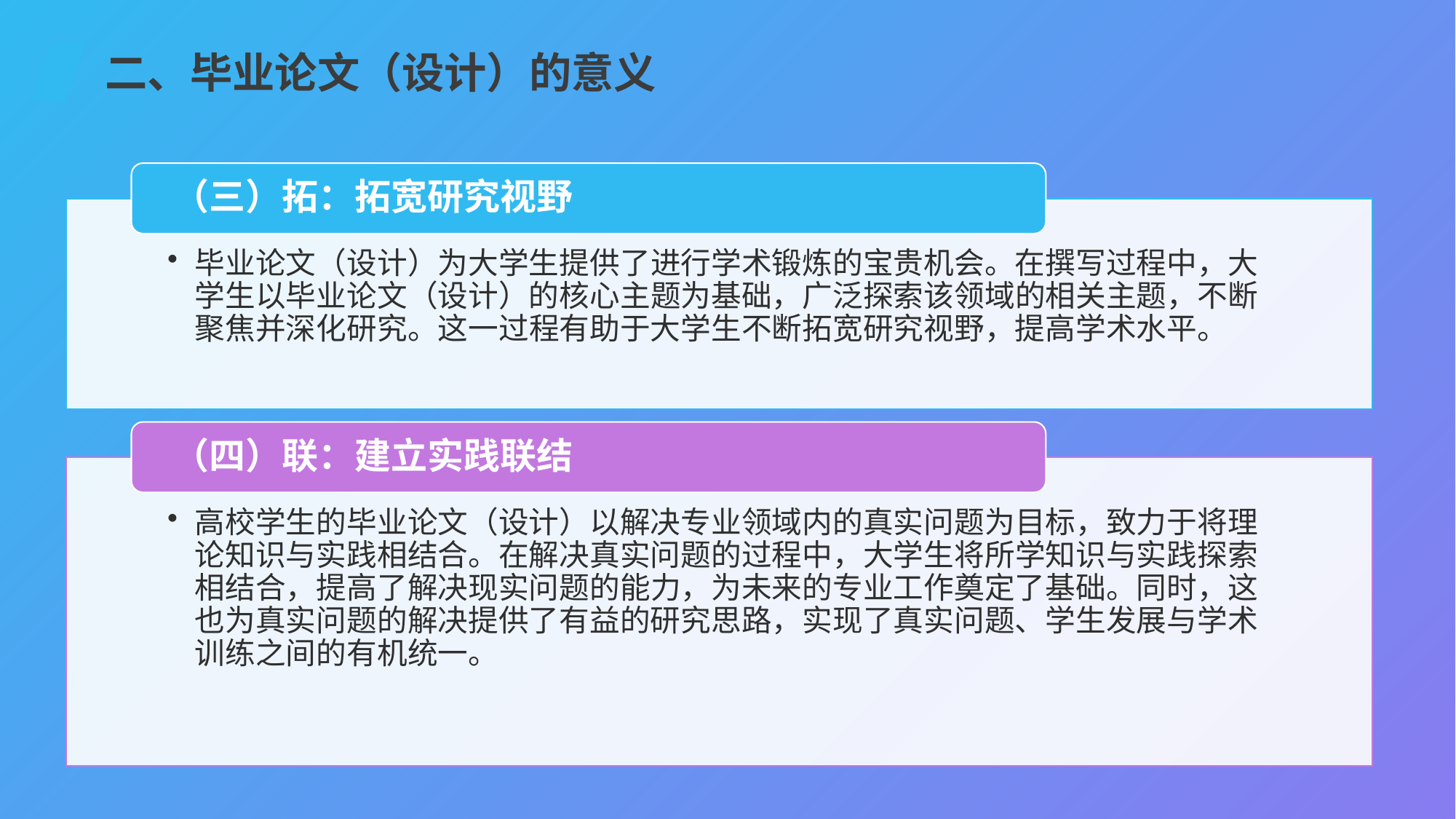

二、毕业论文（设计）的意义
毕业论文（设计）为大学生提供了进行学术锻炼的宝贵机会。在撰写过程中，大学生以毕业论文（设计）的核心主题为基础，广泛探索该领域的相关主题，不断聚焦并深化研究。这一过程有助于大学生不断拓宽研究视野，提高学术水平。
（三）拓：拓宽研究视野
高校学生的毕业论文（设计）以解决专业领域内的真实问题为目标，致力于将理论知识与实践相结合。在解决真实问题的过程中，大学生将所学知识与实践探索相结合，提高了解决现实问题的能力，为未来的专业工作奠定了基础。同时，这也为真实问题的解决提供了有益的研究思路，实现了真实问题、学生发展与学术训练之间的有机统一。
（四）联：建立实践联结